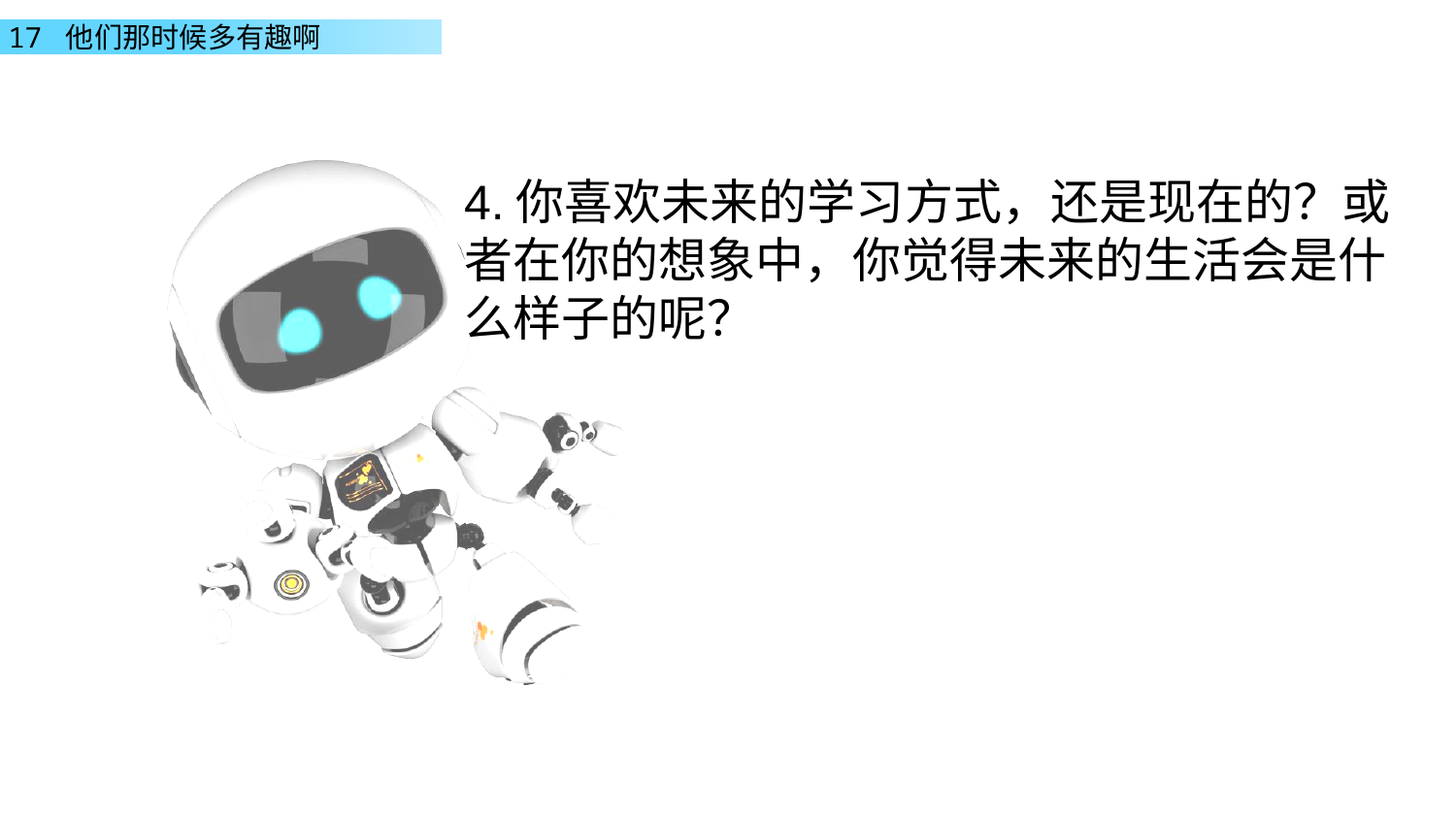

4.你喜欢未来的学习方式，还是现在的？或者在你的想象中，你觉得未来的生活会是什么样子的呢？